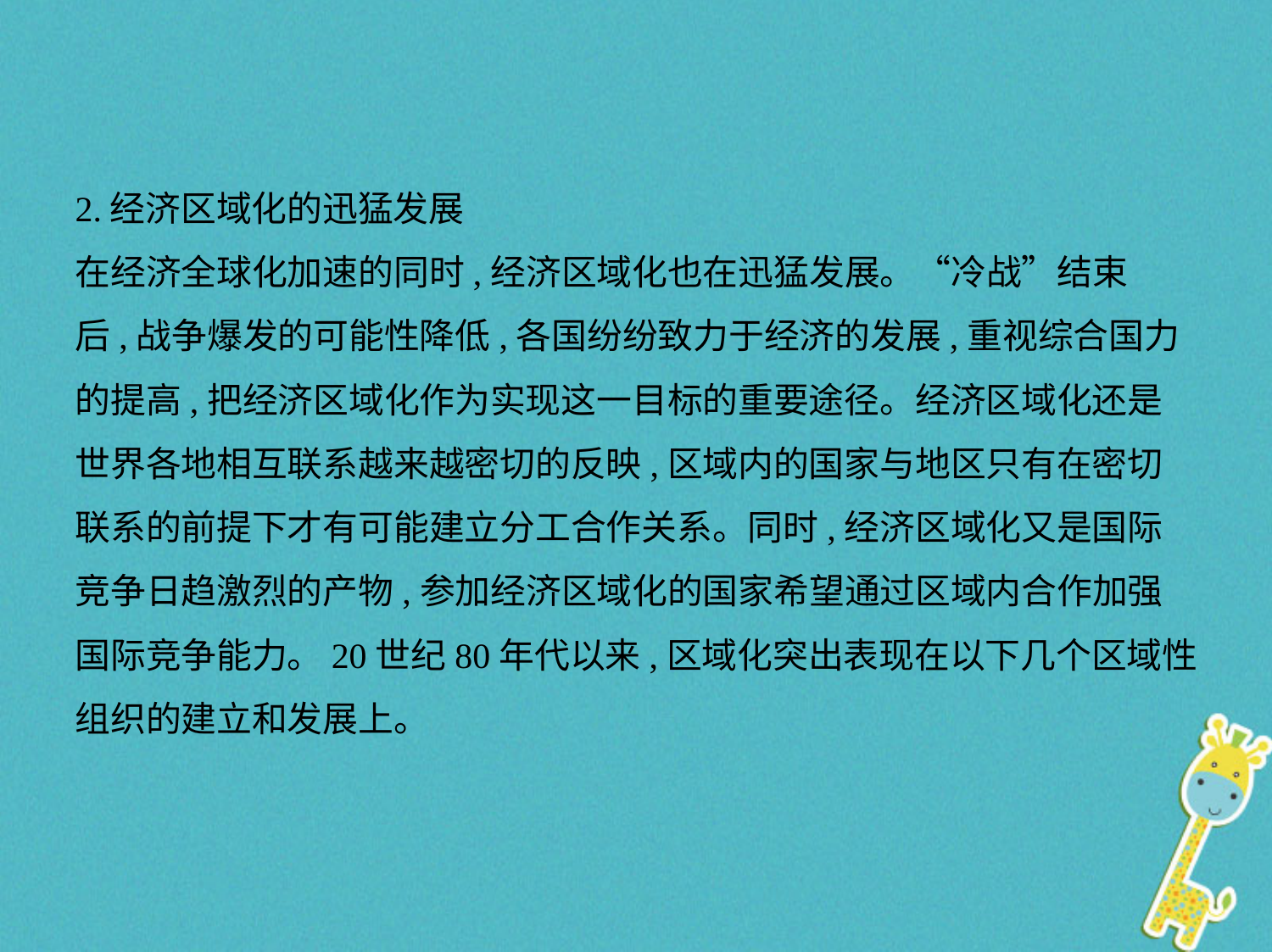

2.经济区域化的迅猛发展
在经济全球化加速的同时,经济区域化也在迅猛发展。“冷战”结束
后,战争爆发的可能性降低,各国纷纷致力于经济的发展,重视综合国力
的提高,把经济区域化作为实现这一目标的重要途径。经济区域化还是
世界各地相互联系越来越密切的反映,区域内的国家与地区只有在密切
联系的前提下才有可能建立分工合作关系。同时,经济区域化又是国际
竞争日趋激烈的产物,参加经济区域化的国家希望通过区域内合作加强
国际竞争能力。20世纪80年代以来,区域化突出表现在以下几个区域性
组织的建立和发展上。